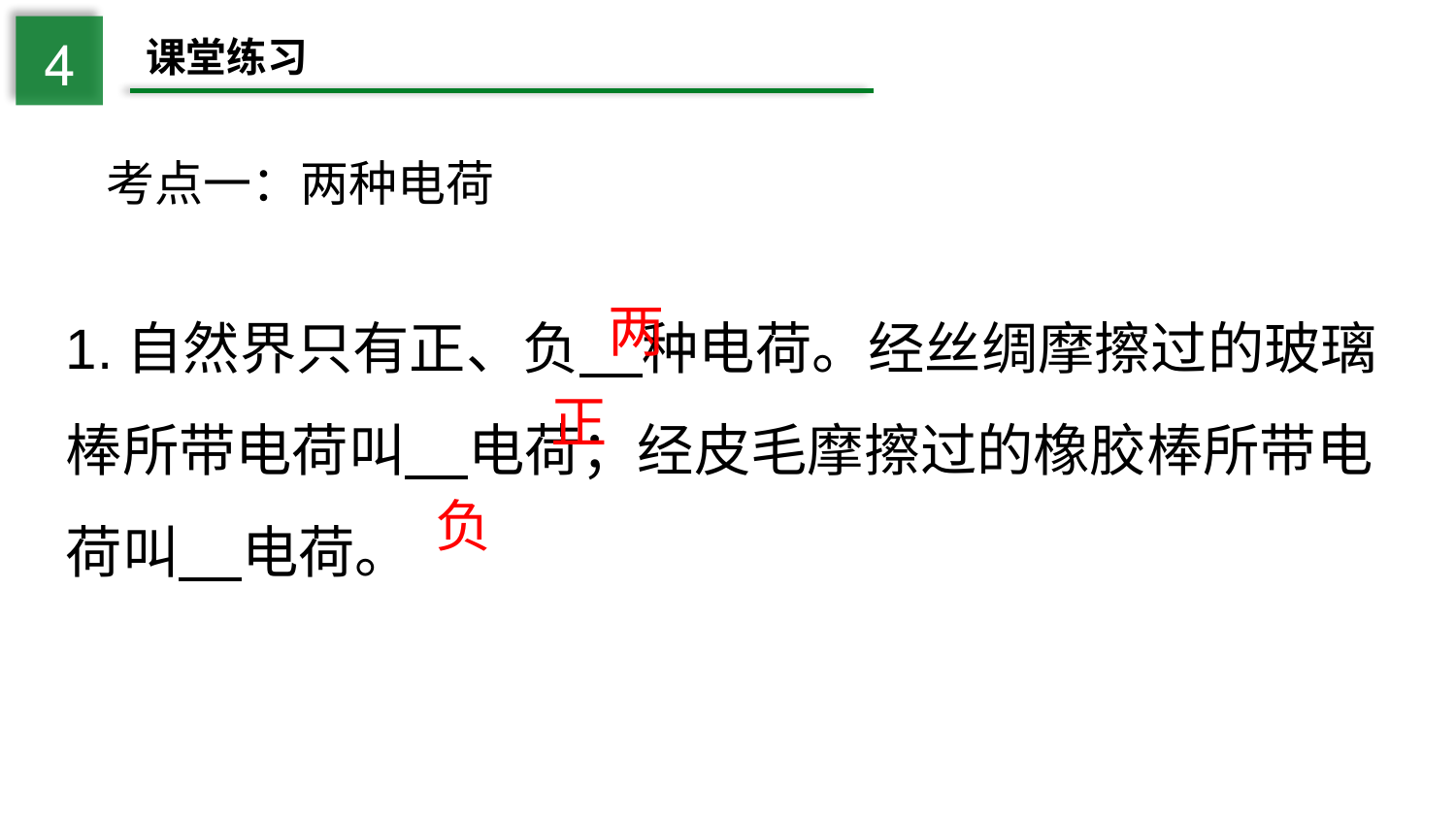

4
课堂练习
考点一：两种电荷
1.自然界只有正、负     种电荷。经丝绸摩擦过的玻璃棒所带电荷叫     电荷；经皮毛摩擦过的橡胶棒所带电荷叫     电荷。
两
正
负